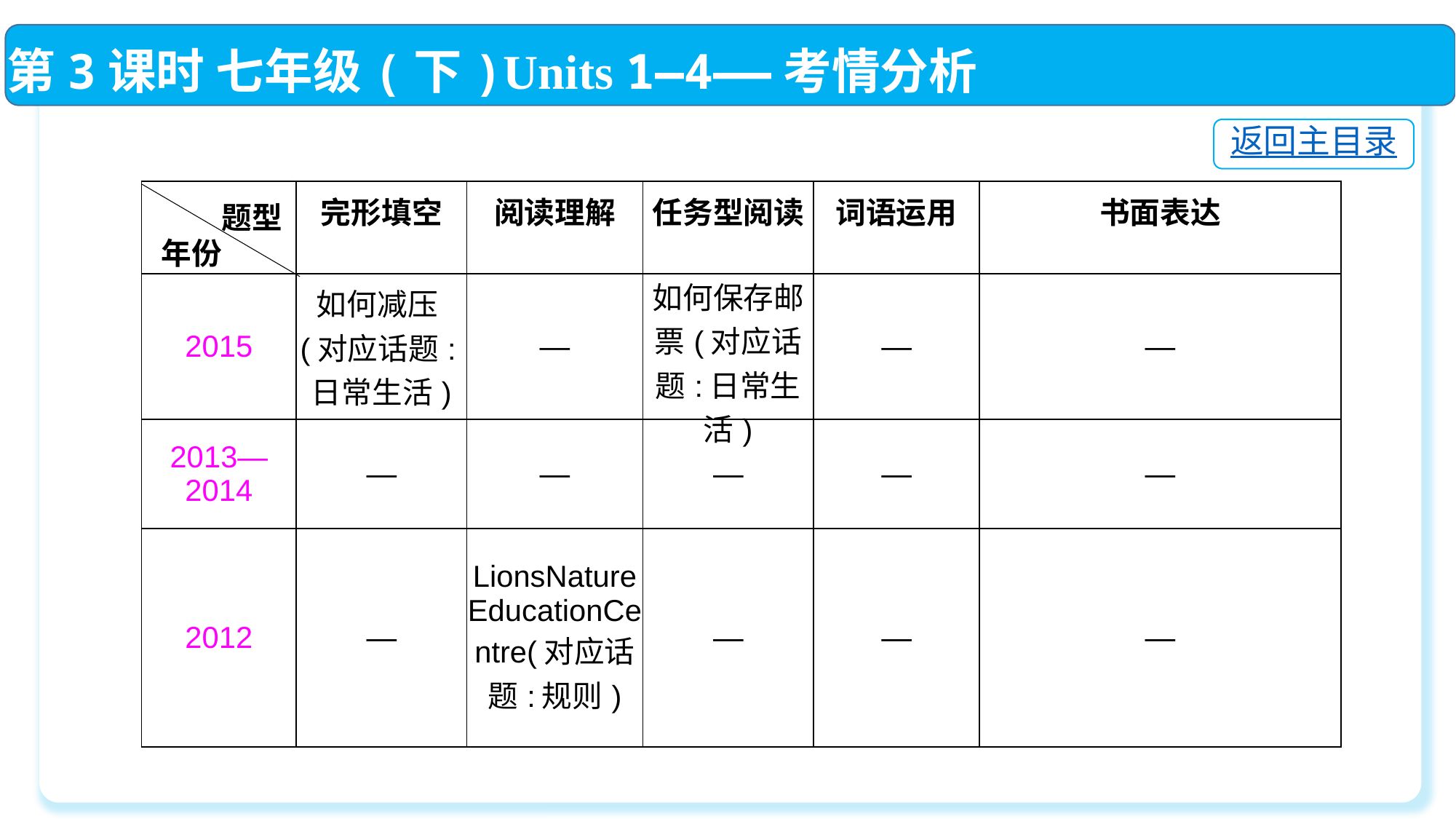

第3课时 七年级(下)Units 1—4——考情分析

返回主目录
|  | 完形填空 | 阅读理解 | 任务型阅读 | 词语运用 | 书面表达 |
| --- | --- | --- | --- | --- | --- |
| 2015 | 如何减压(对应话题:日常生活) | — | 如何保存邮票(对应话题:日常生活) | — | — |
| 2013—2014 | — | — | — | — | — |
| 2012 | — | LionsNatureEducationCentre(对应话题:规则) | — | — | — |
题型
年份